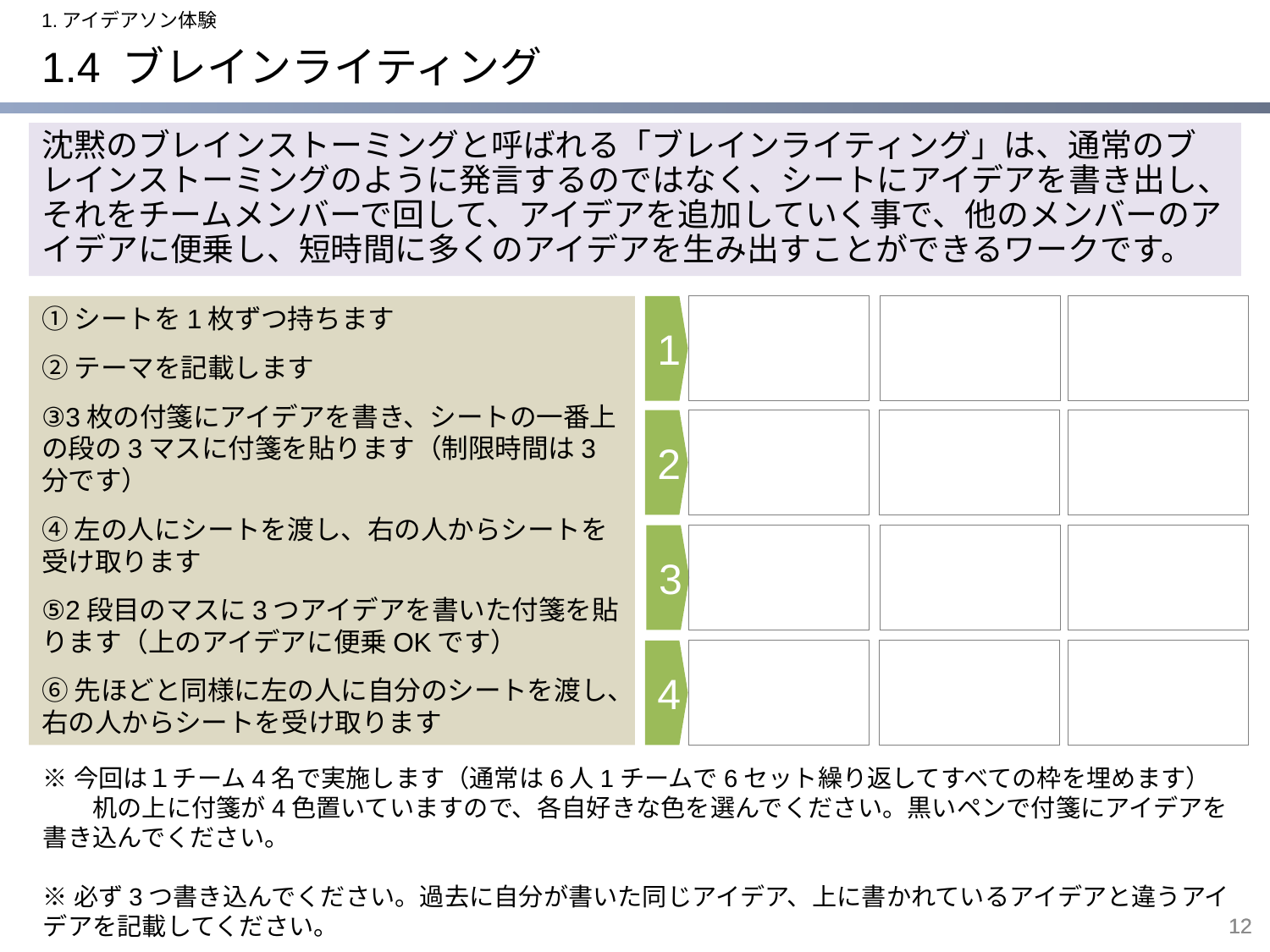

1.アイデアソン体験
# 1.4 ブレインライティング
沈黙のブレインストーミングと呼ばれる「ブレインライティング」は、通常のブレインストーミングのように発言するのではなく、シートにアイデアを書き出し、それをチームメンバーで回して、アイデアを追加していく事で、他のメンバーのアイデアに便乗し、短時間に多くのアイデアを生み出すことができるワークです。
①シートを1枚ずつ持ちます
②テーマを記載します
③3枚の付箋にアイデアを書き、シートの一番上の段の3マスに付箋を貼ります（制限時間は3分です）
④左の人にシートを渡し、右の人からシートを受け取ります
⑤2段目のマスに3つアイデアを書いた付箋を貼ります（上のアイデアに便乗OKです）
⑥先ほどと同様に左の人に自分のシートを渡し、右の人からシートを受け取ります

1

2

3

4
※今回は１チーム4名で実施します（通常は6人1チームで6セット繰り返してすべての枠を埋めます）
　　机の上に付箋が4色置いていますので、各自好きな色を選んでください。黒いペンで付箋にアイデアを書き込んでください。

※必ず3つ書き込んでください。過去に自分が書いた同じアイデア、上に書かれているアイデアと違うアイデアを記載してください。
12